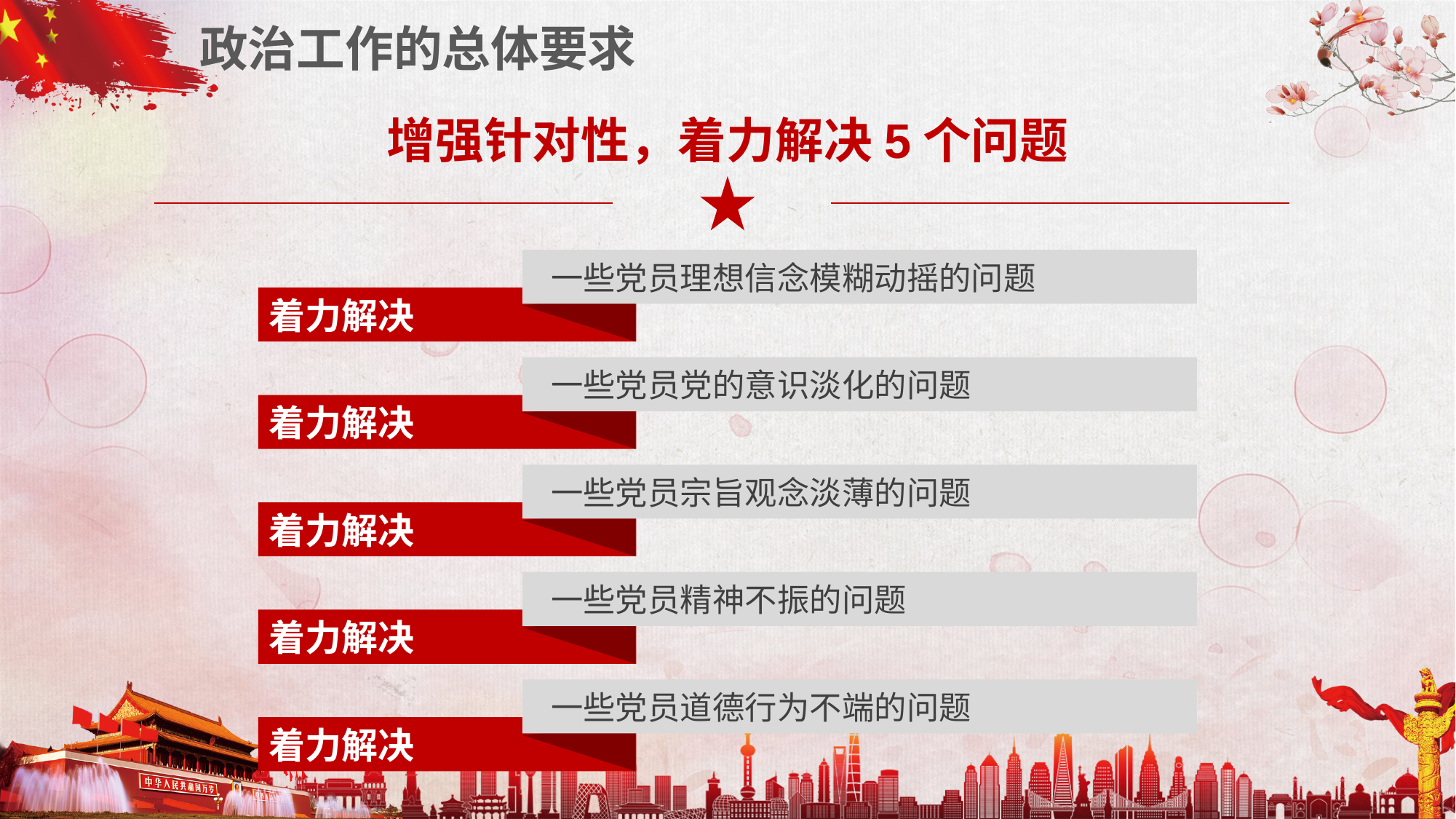

政治工作的总体要求
增强针对性，着力解决5个问题

一些党员理想信念模糊动摇的问题
着力解决

一些党员党的意识淡化的问题
着力解决

一些党员宗旨观念淡薄的问题
着力解决

一些党员精神不振的问题
着力解决

一些党员道德行为不端的问题
着力解决